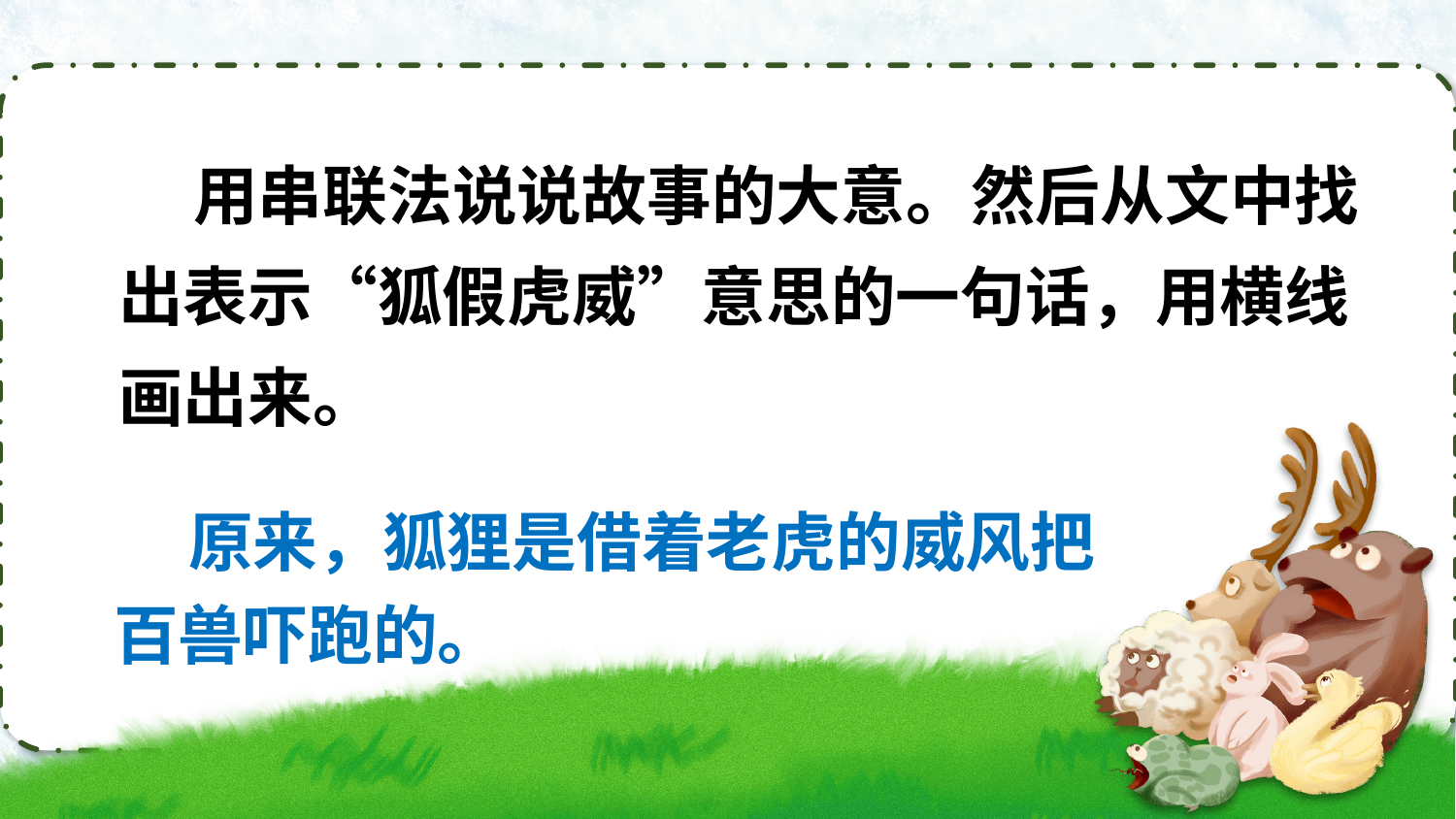

用串联法说说故事的大意。然后从文中找出表示“狐假虎威”意思的一句话，用横线画出来。
    原来，狐狸是借着老虎的威风把百兽吓跑的。